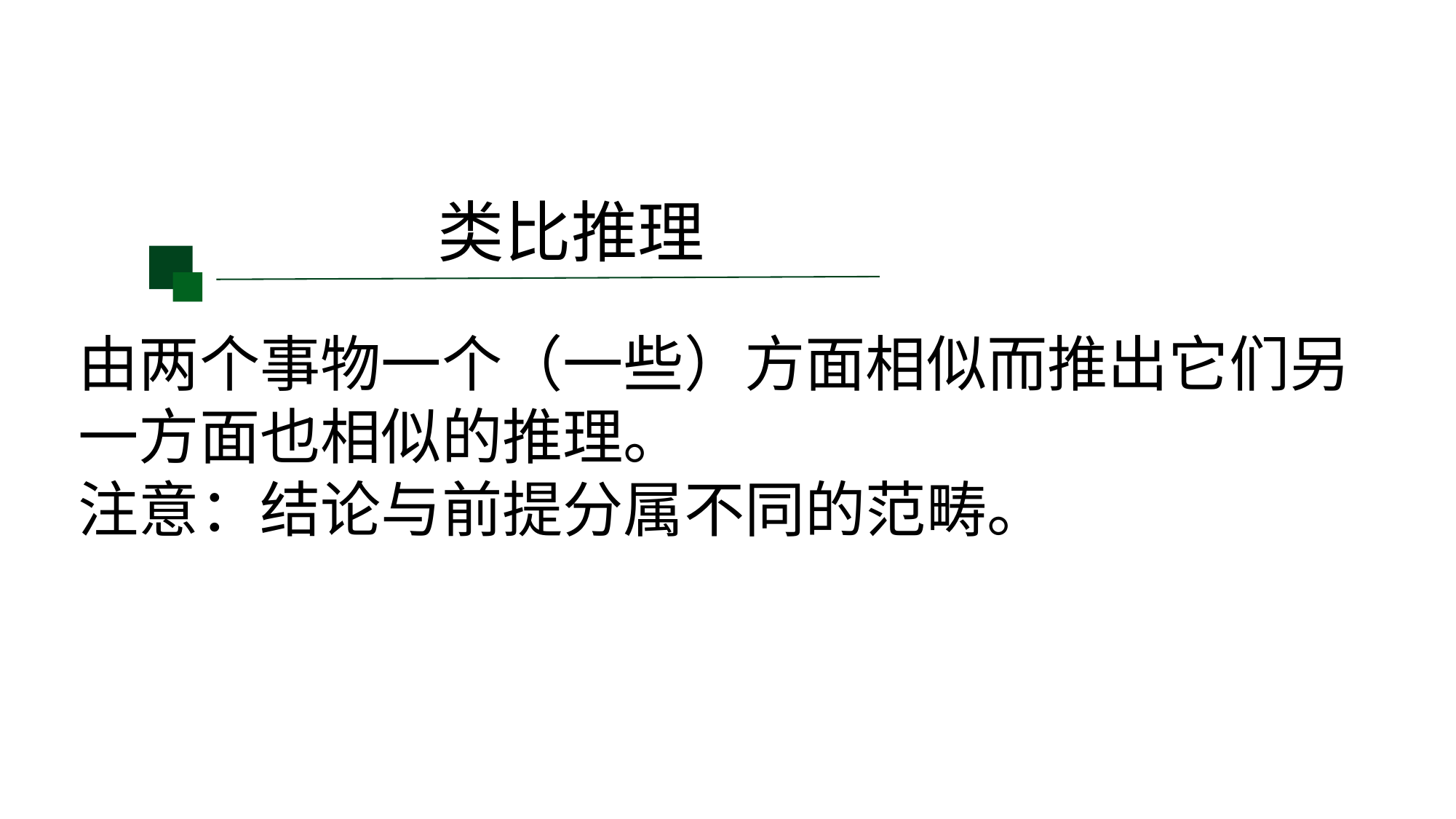

类比推理

由两个事物一个（一些）方面相似而推出它们另一方面也相似的推理。
注意：结论与前提分属不同的范畴。